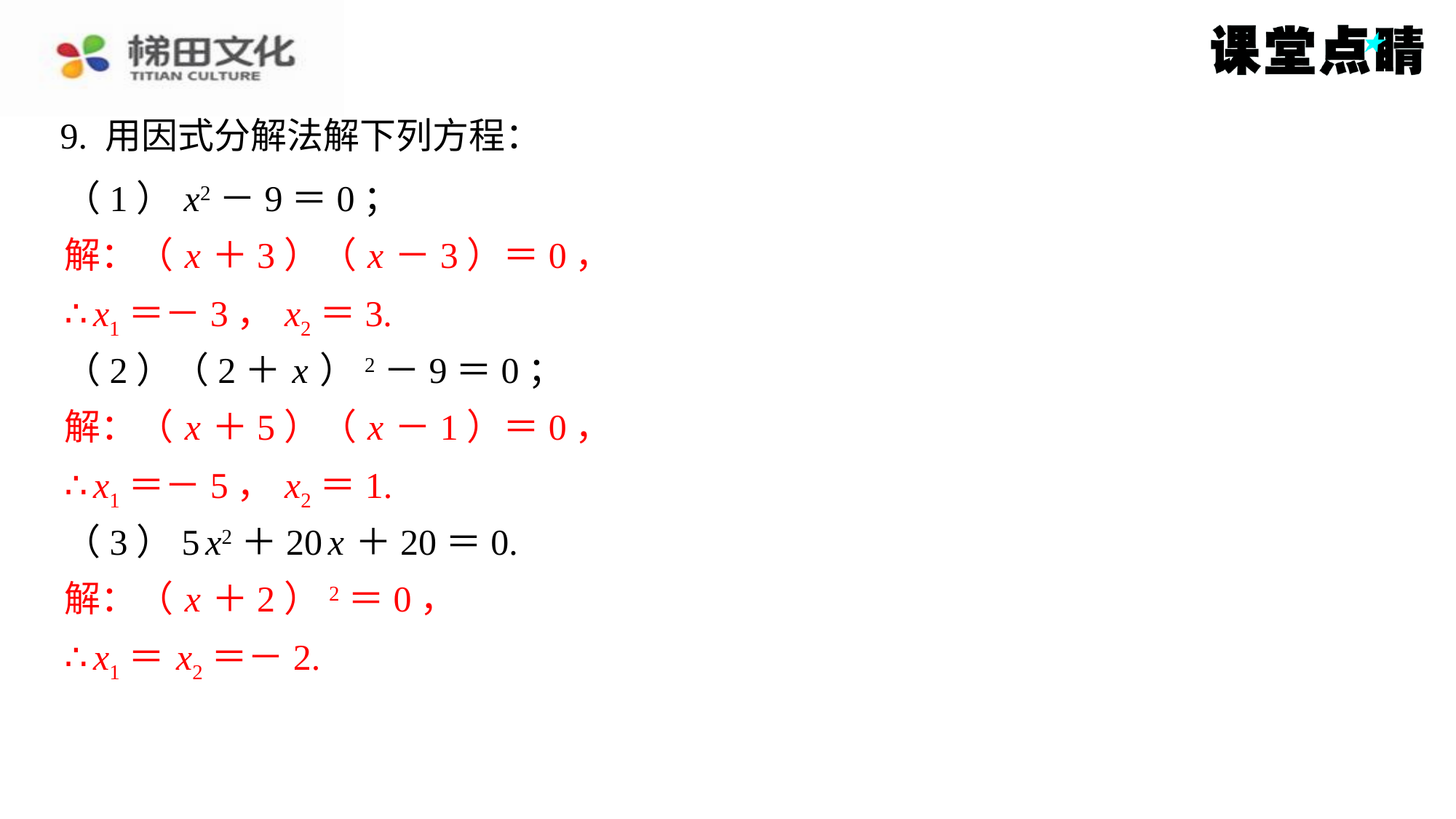

9. 用因式分解法解下列方程：
（1） x2－9＝0；
解：（ x ＋3）（ x －3）＝0，
解：（ x ＋3）（ x －3）＝0，
∴ x1＝－3， x2＝3.
∴ x1＝－3， x2＝3.
（2）（2＋ x ）2－9＝0；
解：（ x ＋5）（ x －1）＝0，
解：（ x ＋5）（ x －1）＝0，
∴ x1＝－5， x2＝1.
∴ x1＝－5， x2＝1.
（3）5 x2＋20 x ＋20＝0.
解：（ x ＋2）2＝0，
解：（ x ＋2）2＝0，
∴ x1＝ x2＝－2.
∴ x1＝ x2＝－2.